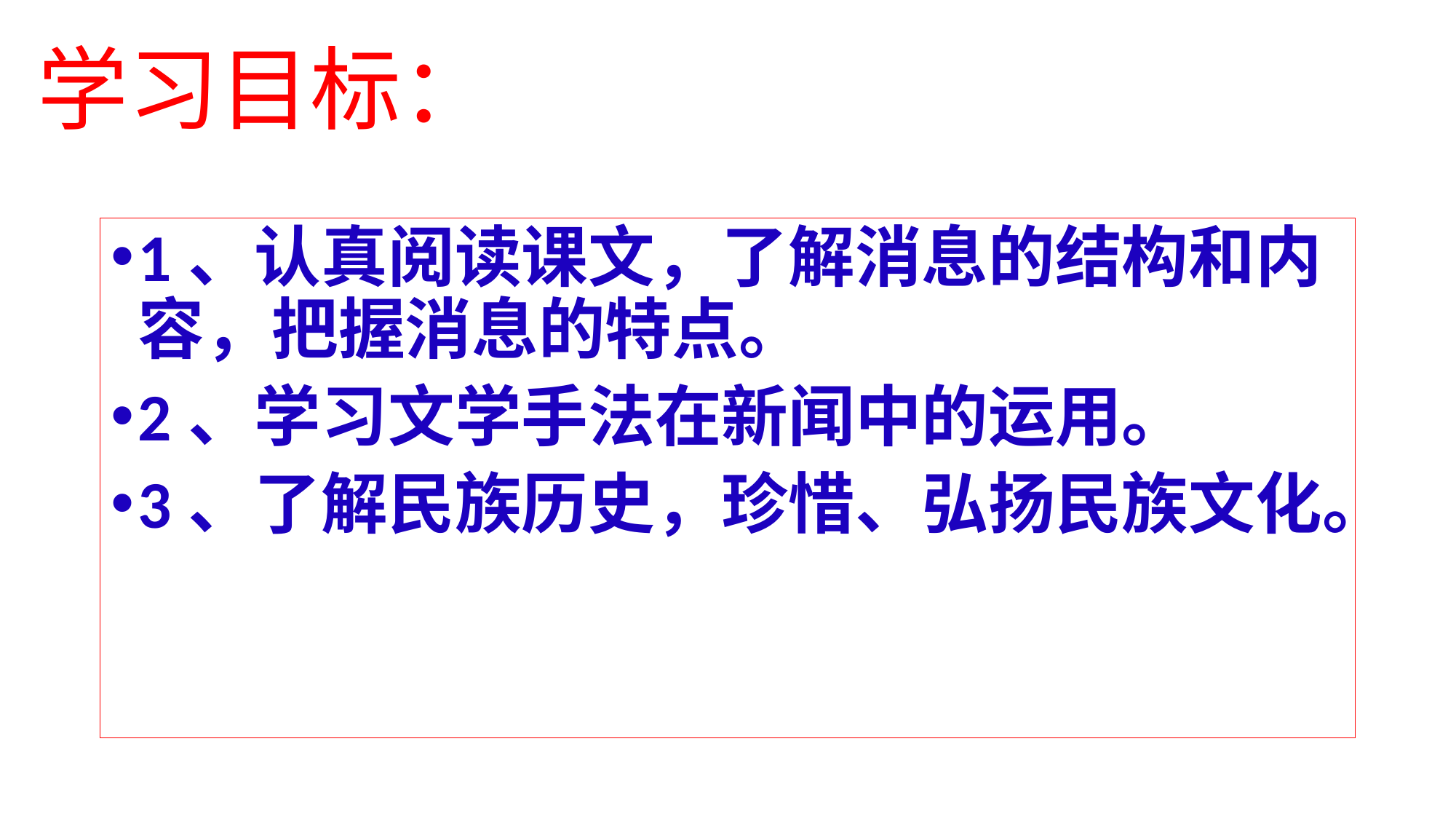

# 学习目标：
1、认真阅读课文，了解消息的结构和内容，把握消息的特点。
2、学习文学手法在新闻中的运用。
3、了解民族历史，珍惜、弘扬民族文化。